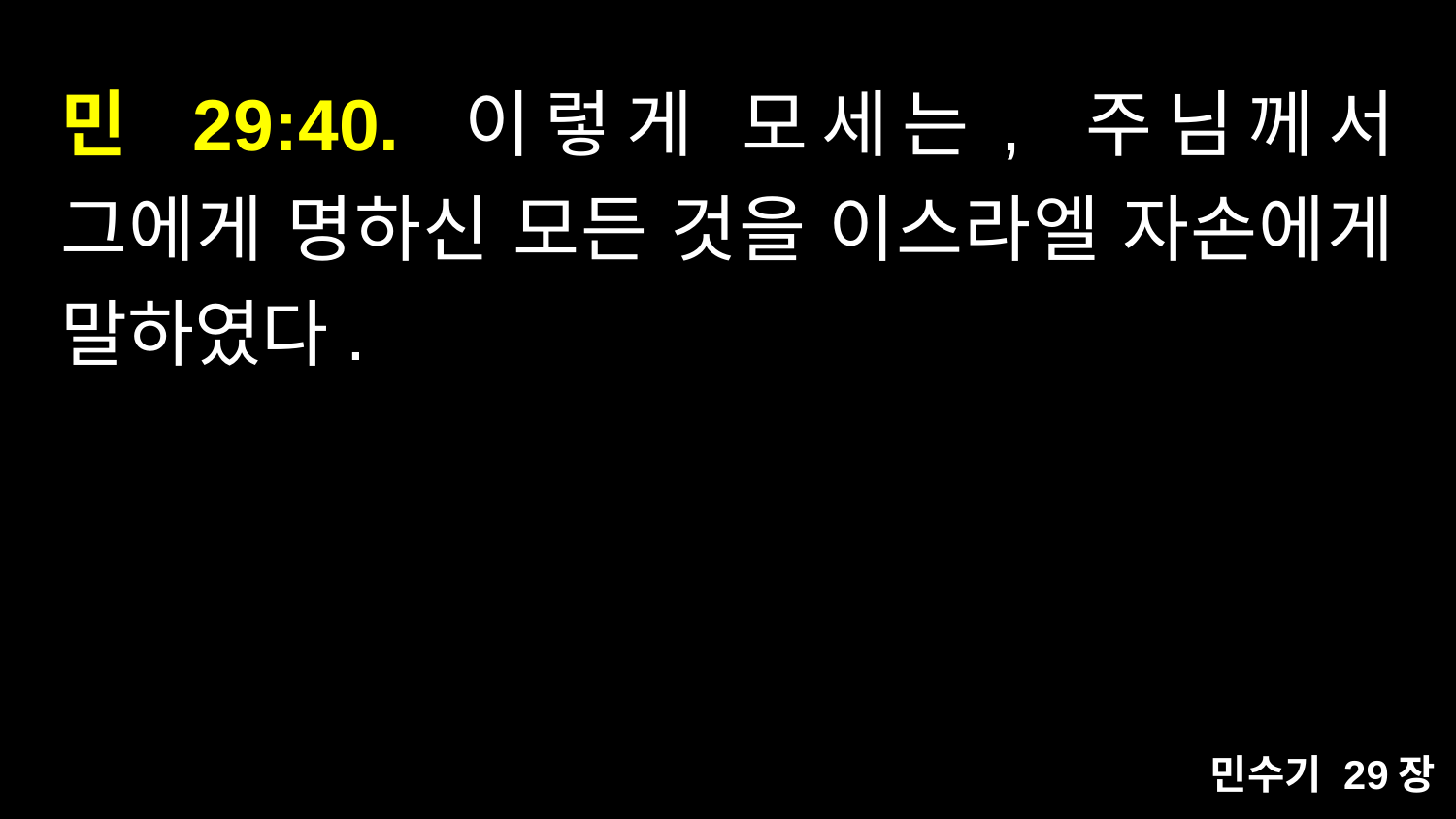

# 민 29:40. 이렇게 모세는, 주님께서 그에게 명하신 모든 것을 이스라엘 자손에게 말하였다.
민수기 29장